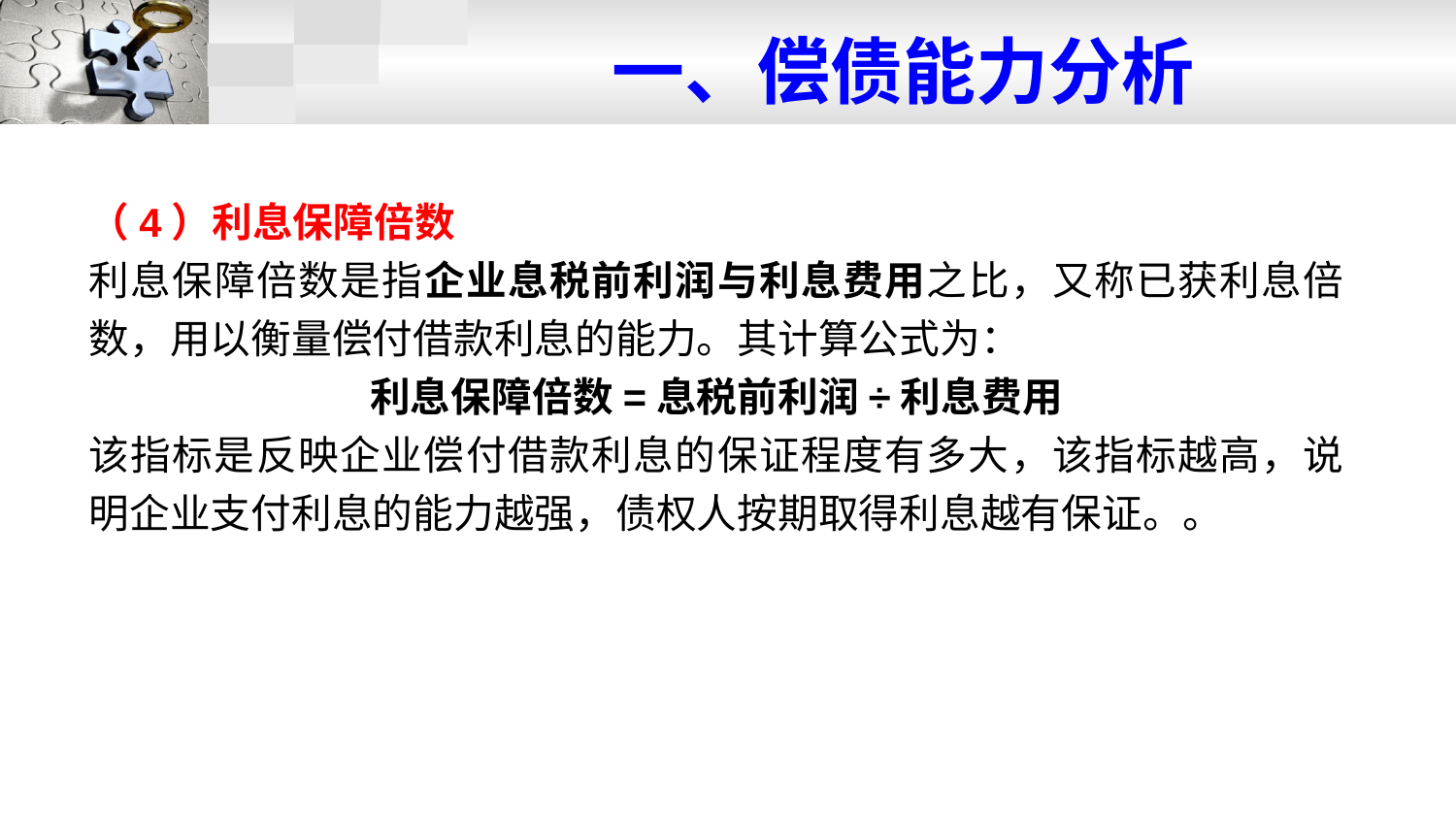

# 一、偿债能力分析
（4）利息保障倍数
利息保障倍数是指企业息税前利润与利息费用之比，又称已获利息倍数，用以衡量偿付借款利息的能力。其计算公式为：
利息保障倍数=息税前利润÷利息费用
该指标是反映企业偿付借款利息的保证程度有多大，该指标越高，说明企业支付利息的能力越强，债权人按期取得利息越有保证。。